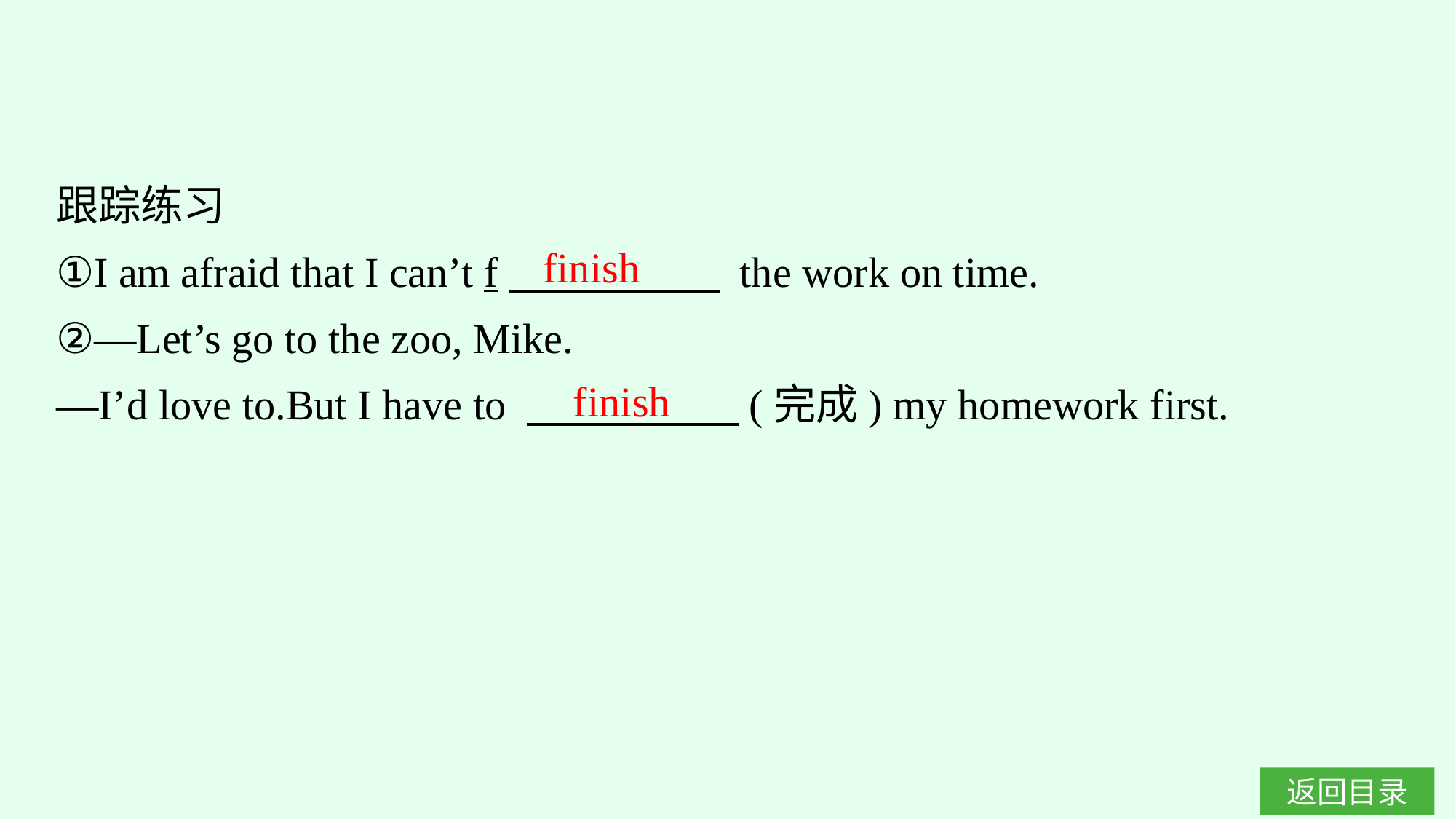

跟踪练习
①I am afraid that I can’t f　　　　　 the work on time.
②—Let’s go to the zoo, Mike.
—I’d love to.But I have to 　　　　　(完成) my homework first.
finish
finish